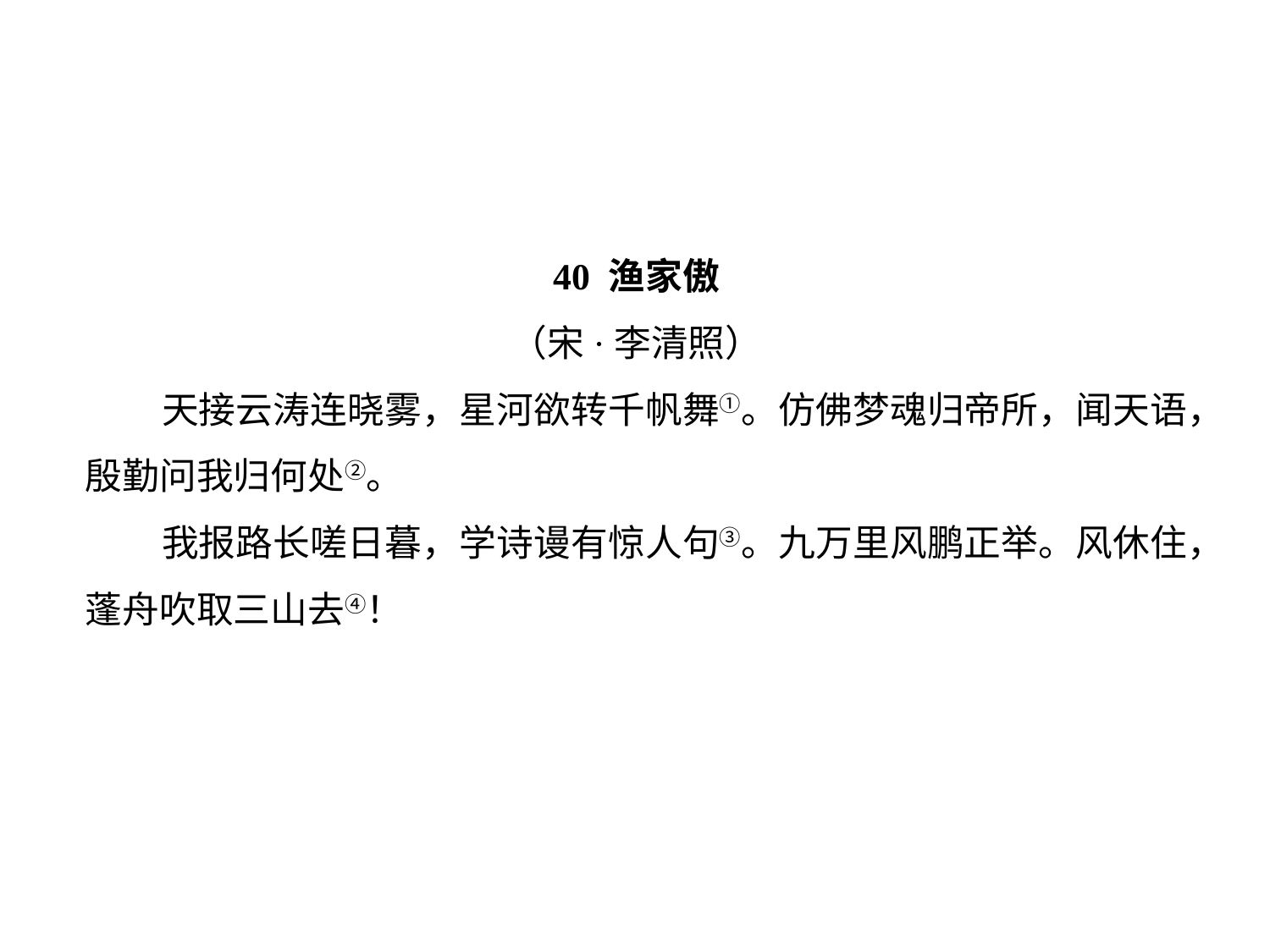

40 渔家傲
（宋·李清照）
        天接云涛连晓雾，星河欲转千帆舞①。仿佛梦魂归帝所，闻天语，殷勤问我归何处②。
        我报路长嗟日暮，学诗谩有惊人句③。九万里风鹏正举。风休住，蓬舟吹取三山去④！